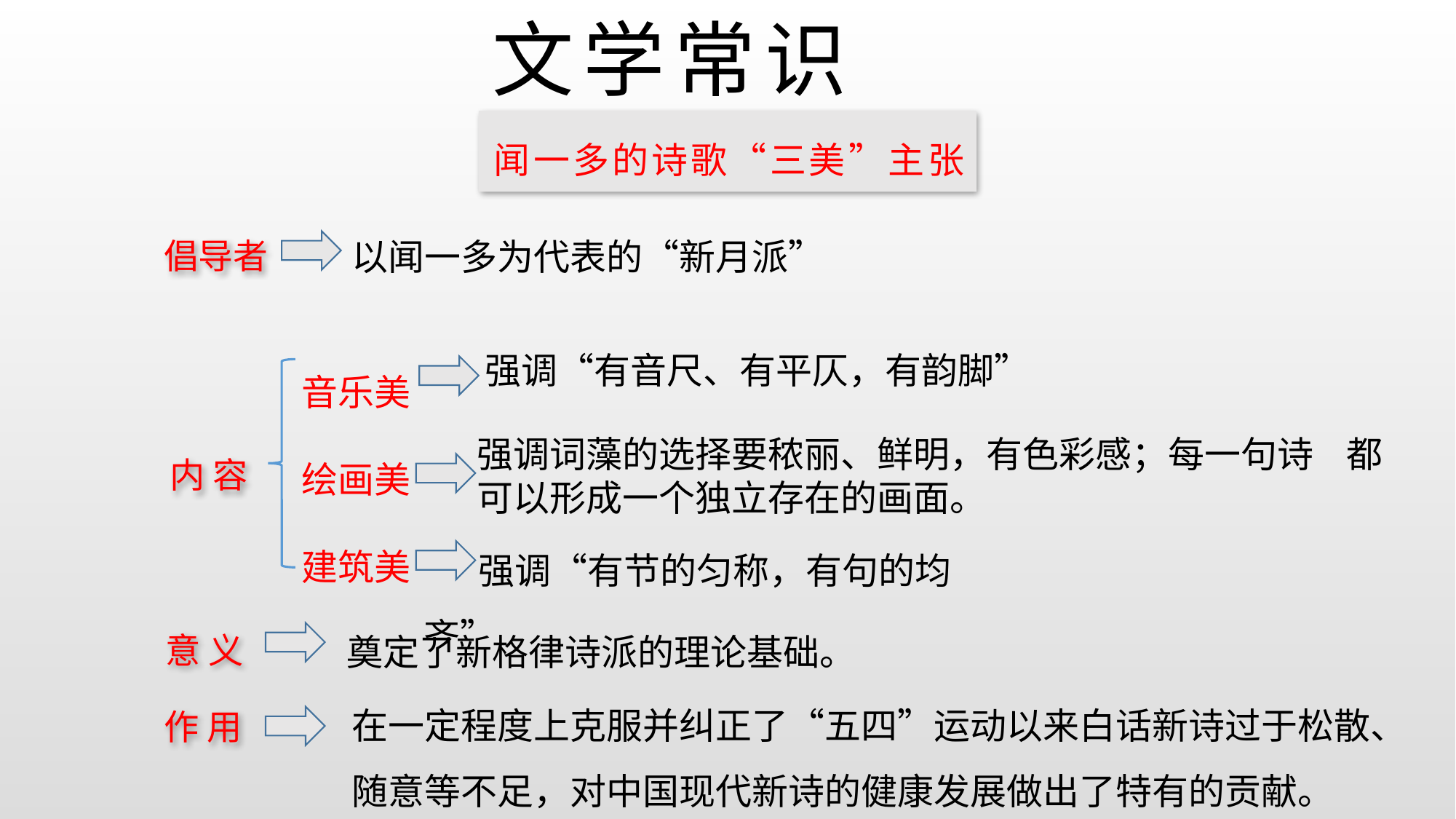

# 文学常识
闻一多的诗歌“三美”主张
以闻一多为代表的“新月派”
倡导者

音乐美
绘画美
建筑美
强调“有音尺、有平仄，有韵脚”

强调词藻的选择要秾丽、鲜明，有色彩感；每一句诗    都可以形成一个独立存在的画面。
内 容

强调“有节的匀称，有句的均齐”

意 义
奠定了新格律诗派的理论基础。

在一定程度上克服并纠正了“五四”运动以来白话新诗过于松散、随意等不足，对中国现代新诗的健康发展做出了特有的贡献。
作 用